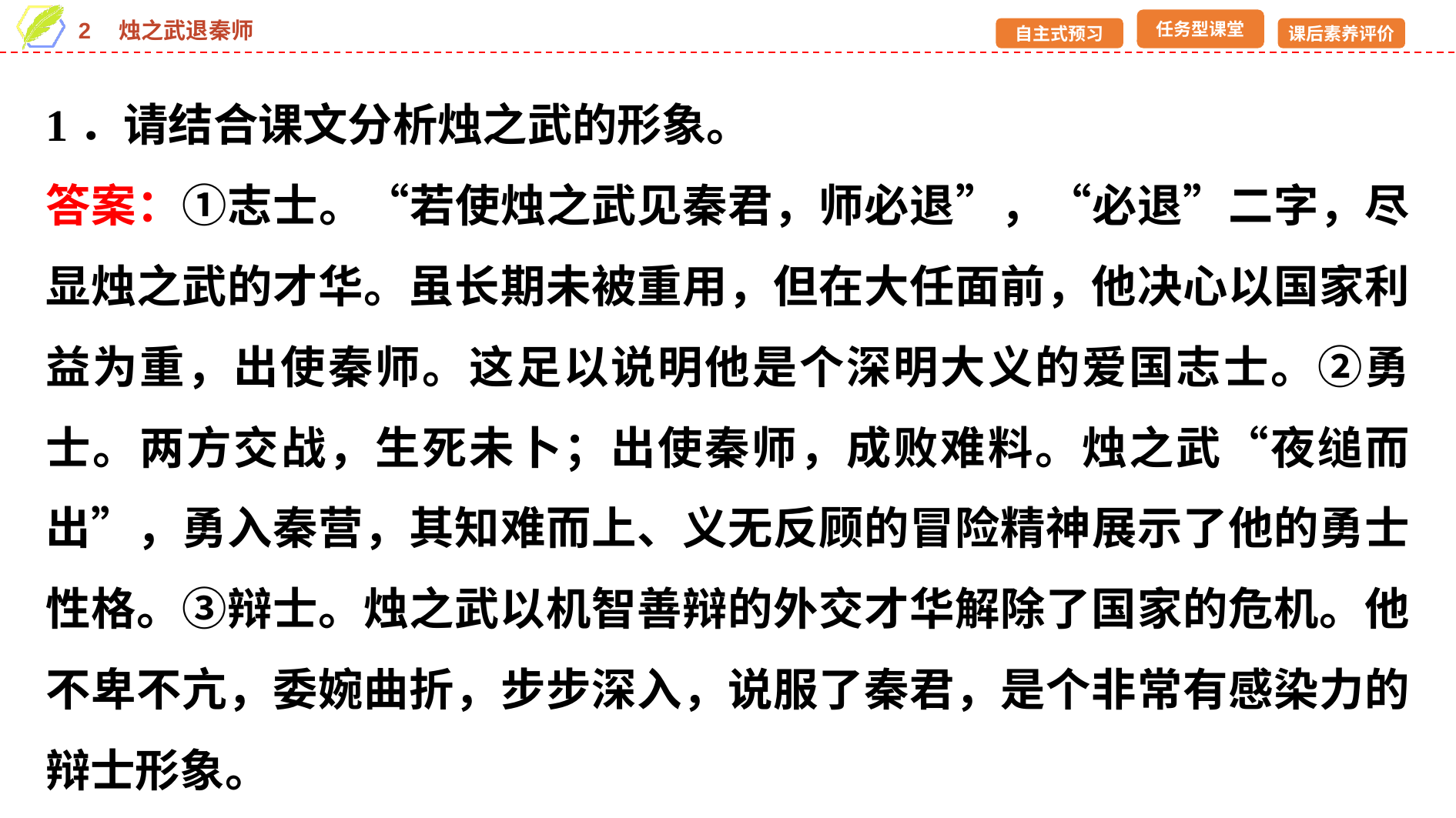

1．请结合课文分析烛之武的形象。
答案：①志士。“若使烛之武见秦君，师必退”，“必退”二字，尽显烛之武的才华。虽长期未被重用，但在大任面前，他决心以国家利益为重，出使秦师。这足以说明他是个深明大义的爱国志士。②勇士。两方交战，生死未卜；出使秦师，成败难料。烛之武“夜缒而出”，勇入秦营，其知难而上、义无反顾的冒险精神展示了他的勇士性格。③辩士。烛之武以机智善辩的外交才华解除了国家的危机。他不卑不亢，委婉曲折，步步深入，说服了秦君，是个非常有感染力的辩士形象。